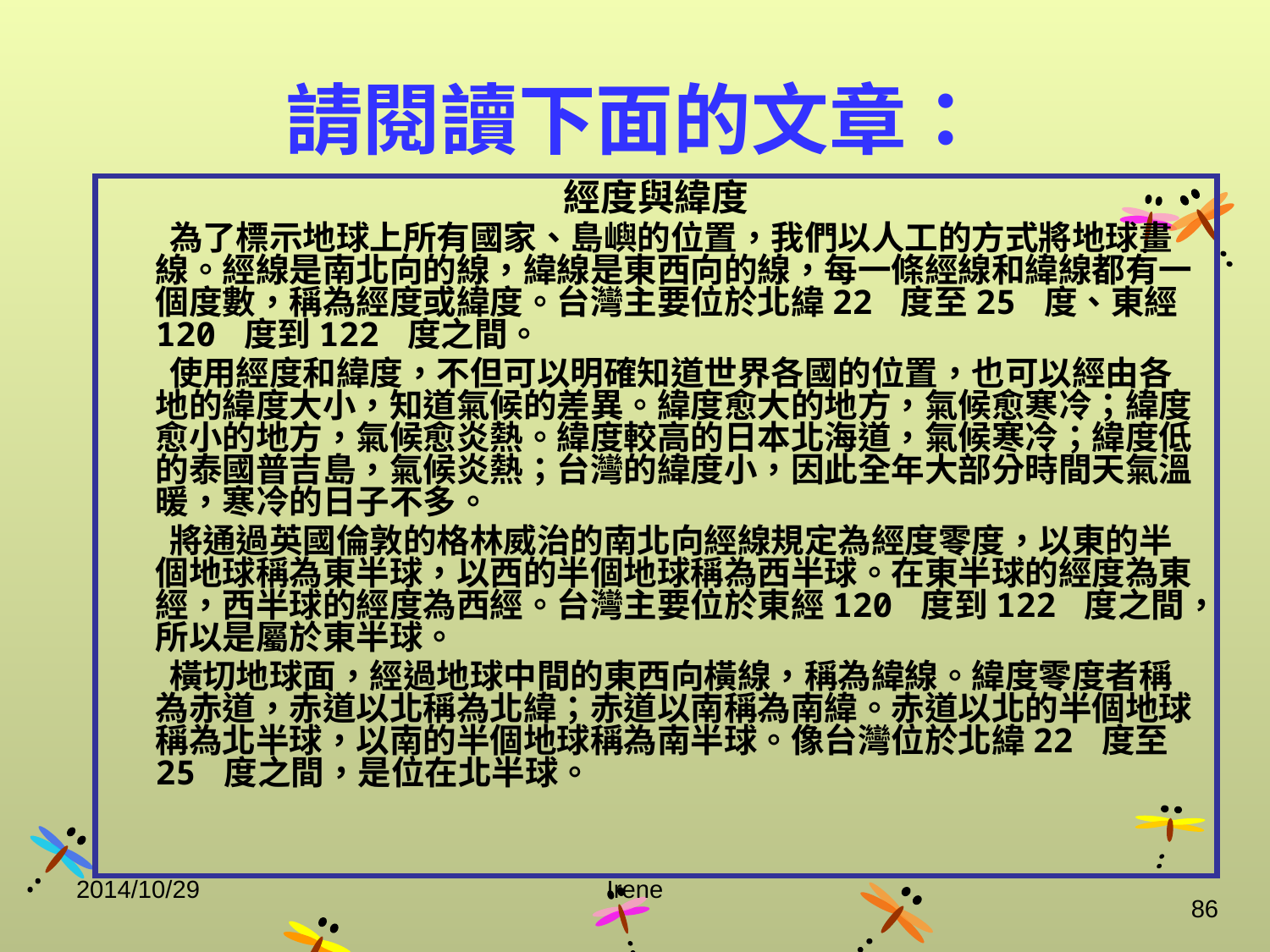

# 請閱讀下面的文章：
經度與緯度
       為了標示地球上所有國家、島嶼的位置，我們以人工的方式將地球畫線。經線是南北向的線，緯線是東西向的線，每一條經線和緯線都有一個度數，稱為經度或緯度。台灣主要位於北緯22 度至25 度、東經120 度到122 度之間。
       使用經度和緯度，不但可以明確知道世界各國的位置，也可以經由各地的緯度大小，知道氣候的差異。緯度愈大的地方，氣候愈寒冷；緯度愈小的地方，氣候愈炎熱。緯度較高的日本北海道，氣候寒冷；緯度低的泰國普吉島，氣候炎熱；台灣的緯度小，因此全年大部分時間天氣溫暖，寒冷的日子不多。
       將通過英國倫敦的格林威治的南北向經線規定為經度零度，以東的半個地球稱為東半球，以西的半個地球稱為西半球。在東半球的經度為東經，西半球的經度為西經。台灣主要位於東經120 度到122 度之間，所以是屬於東半球。
       橫切地球面，經過地球中間的東西向橫線，稱為緯線。緯度零度者稱為赤道，赤道以北稱為北緯；赤道以南稱為南緯。赤道以北的半個地球稱為北半球，以南的半個地球稱為南半球。像台灣位於北緯22 度至25 度之間，是位在北半球。
2014/10/29
Irene